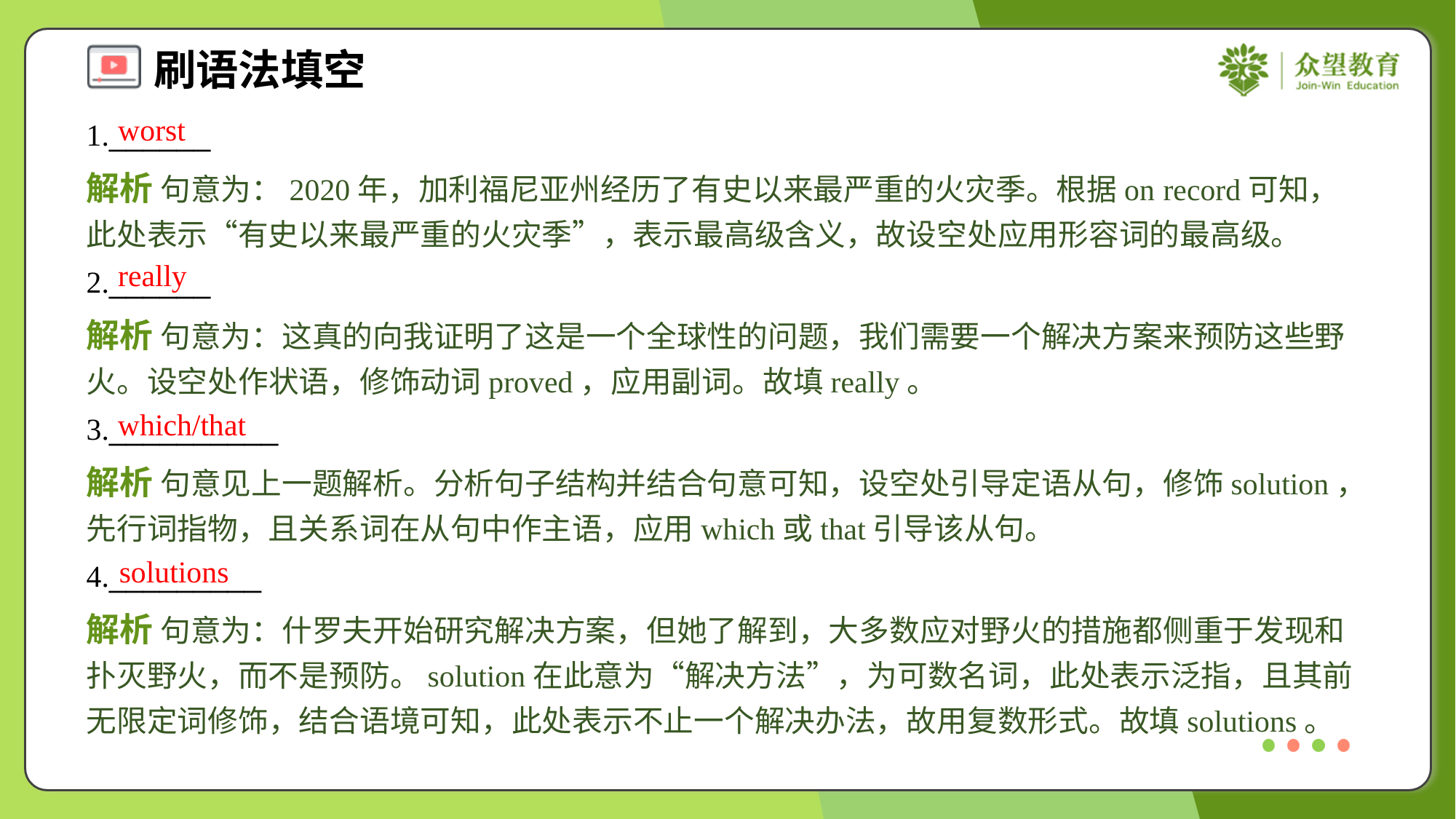

worst
1.______
解析 句意为：2020年，加利福尼亚州经历了有史以来最严重的火灾季。根据on record可知，此处表示“有史以来最严重的火灾季”，表示最高级含义，故设空处应用形容词的最高级。
really
2.______
解析 句意为：这真的向我证明了这是一个全球性的问题，我们需要一个解决方案来预防这些野火。设空处作状语，修饰动词proved，应用副词。故填really。
which/that
3.__________
解析 句意见上一题解析。分析句子结构并结合句意可知，设空处引导定语从句，修饰solution，先行词指物，且关系词在从句中作主语，应用which或that引导该从句。
solutions
4._________
解析 句意为：什罗夫开始研究解决方案，但她了解到，大多数应对野火的措施都侧重于发现和扑灭野火，而不是预防。solution在此意为“解决方法”，为可数名词，此处表示泛指，且其前无限定词修饰，结合语境可知，此处表示不止一个解决办法，故用复数形式。故填solutions。